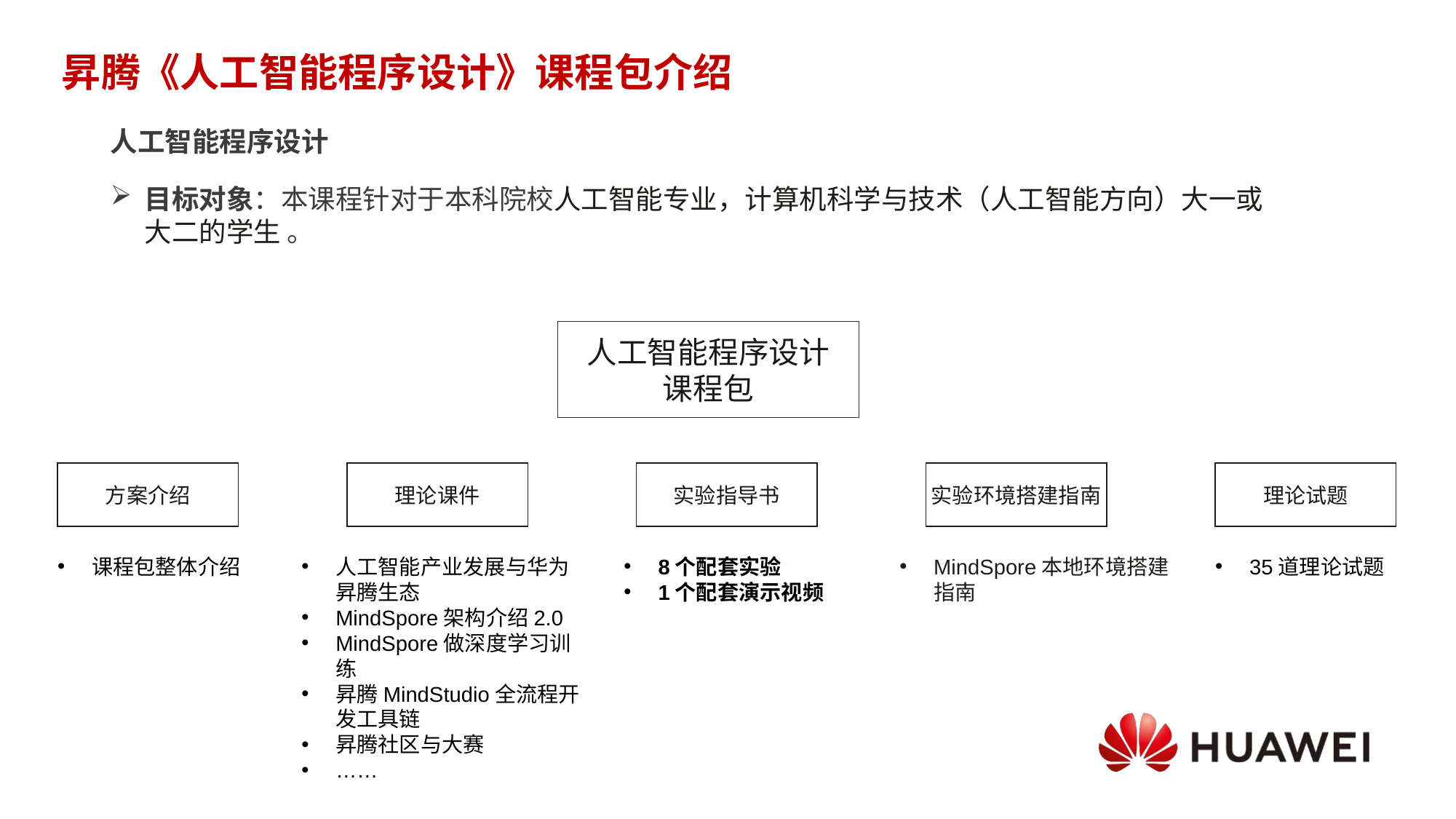

# 昇腾《人工智能程序设计》课程包介绍
人工智能程序设计
目标对象：本课程针对于本科院校人工智能专业，计算机科学与技术（人工智能方向）大一或大二的学生 。
人工智能程序设计
课程包
方案介绍
理论课件
实验指导书
实验环境搭建指南
理论试题
课程包整体介绍
人工智能产业发展与华为昇腾生态
MindSpore架构介绍2.0
MindSpore做深度学习训练
昇腾MindStudio全流程开发工具链
昇腾社区与大赛
……
8个配套实验
1个配套演示视频
MindSpore本地环境搭建指南
35道理论试题